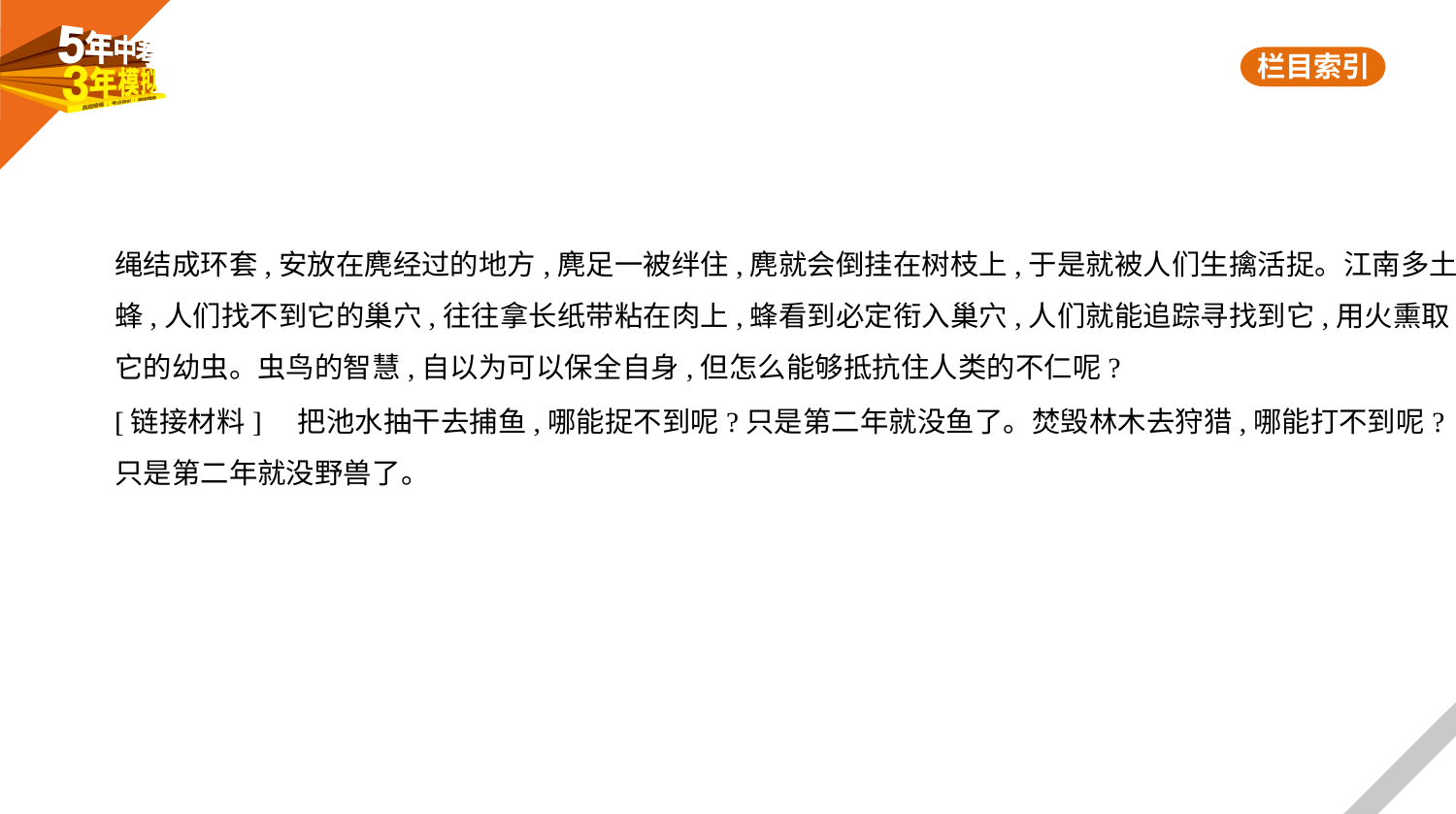

绳结成环套,安放在麂经过的地方,麂足一被绊住,麂就会倒挂在树枝上,于是就被人们生擒活捉。江南多土
蜂,人们找不到它的巢穴,往往拿长纸带粘在肉上,蜂看到必定衔入巢穴,人们就能追踪寻找到它,用火熏取
它的幼虫。虫鸟的智慧,自以为可以保全自身,但怎么能够抵抗住人类的不仁呢?
[链接材料]    把池水抽干去捕鱼,哪能捉不到呢?只是第二年就没鱼了。焚毁林木去狩猎,哪能打不到呢?
只是第二年就没野兽了。